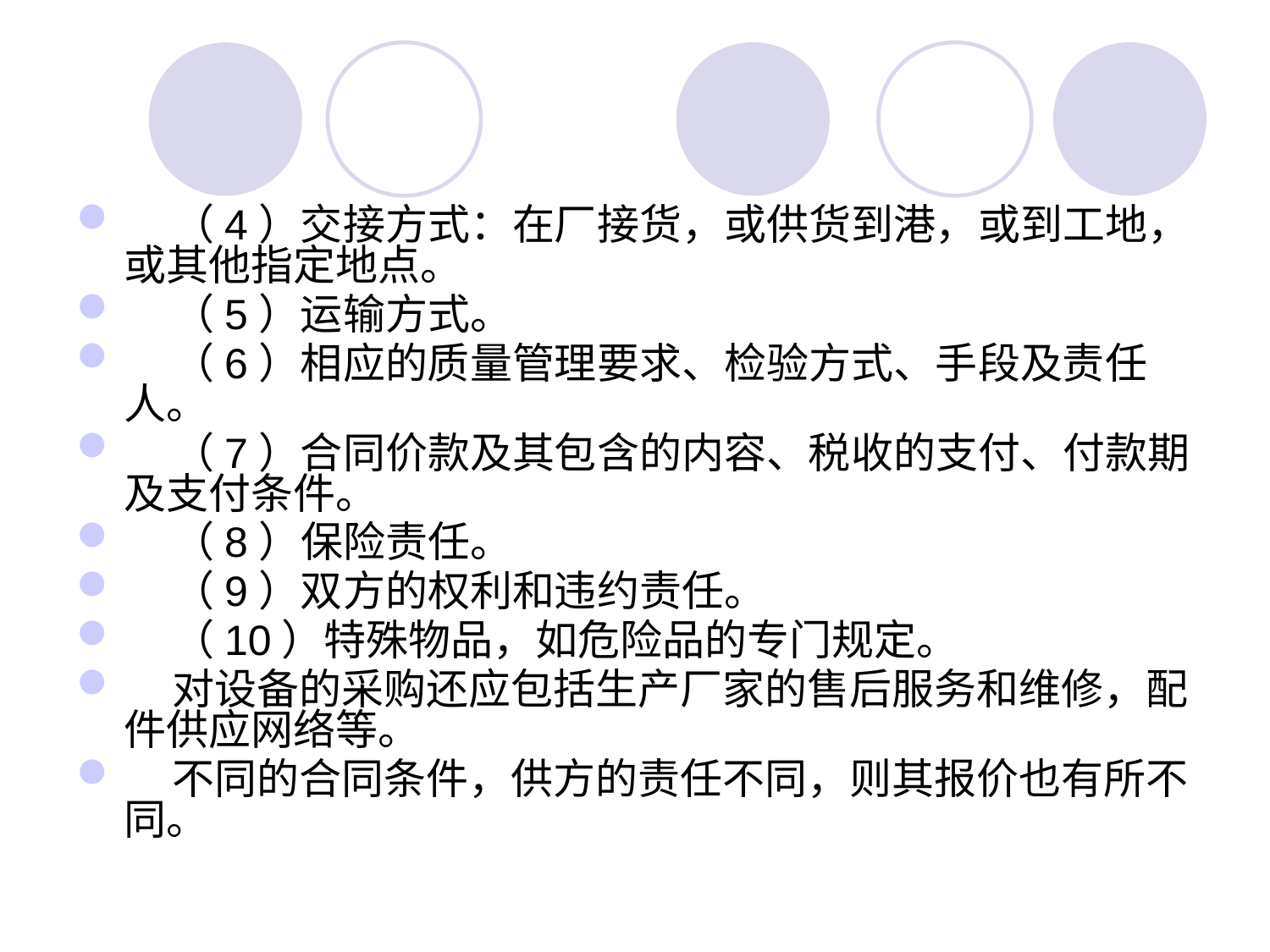

#
    （4）交接方式：在厂接货，或供货到港，或到工地，或其他指定地点。
    （5）运输方式。
    （6）相应的质量管理要求、检验方式、手段及责任人。
    （7）合同价款及其包含的内容、税收的支付、付款期及支付条件。
    （8）保险责任。
    （9）双方的权利和违约责任。
    （10）特殊物品，如危险品的专门规定。
    对设备的采购还应包括生产厂家的售后服务和维修，配件供应网络等。
    不同的合同条件，供方的责任不同，则其报价也有所不同。